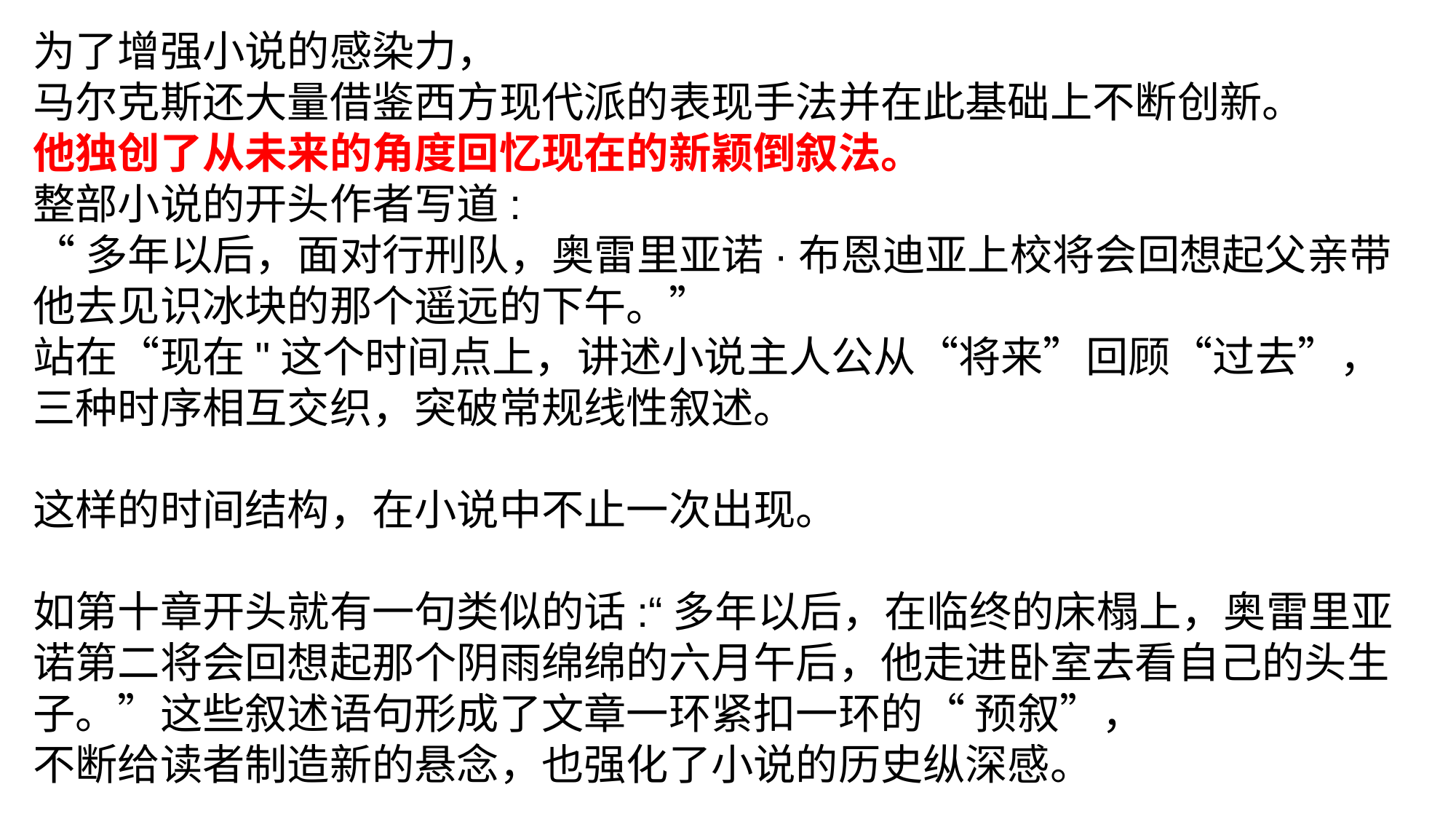

为了增强小说的感染力，
马尔克斯还大量借鉴西方现代派的表现手法并在此基础上不断创新。
他独创了从未来的角度回忆现在的新颖倒叙法。
整部小说的开头作者写道:
“多年以后，面对行刑队，奥雷里亚诺·布恩迪亚上校将会回想起父亲带他去见识冰块的那个遥远的下午。”
站在“现在"这个时间点上，讲述小说主人公从“将来”回顾“过去”，
三种时序相互交织，突破常规线性叙述。

这样的时间结构，在小说中不止一次出现。

如第十章开头就有一句类似的话:“多年以后，在临终的床榻上，奥雷里亚诺第二将会回想起那个阴雨绵绵的六月午后，他走进卧室去看自己的头生子。”这些叙述语句形成了文章一环紧扣一环的“ 预叙”，
不断给读者制造新的悬念，也强化了小说的历史纵深感。